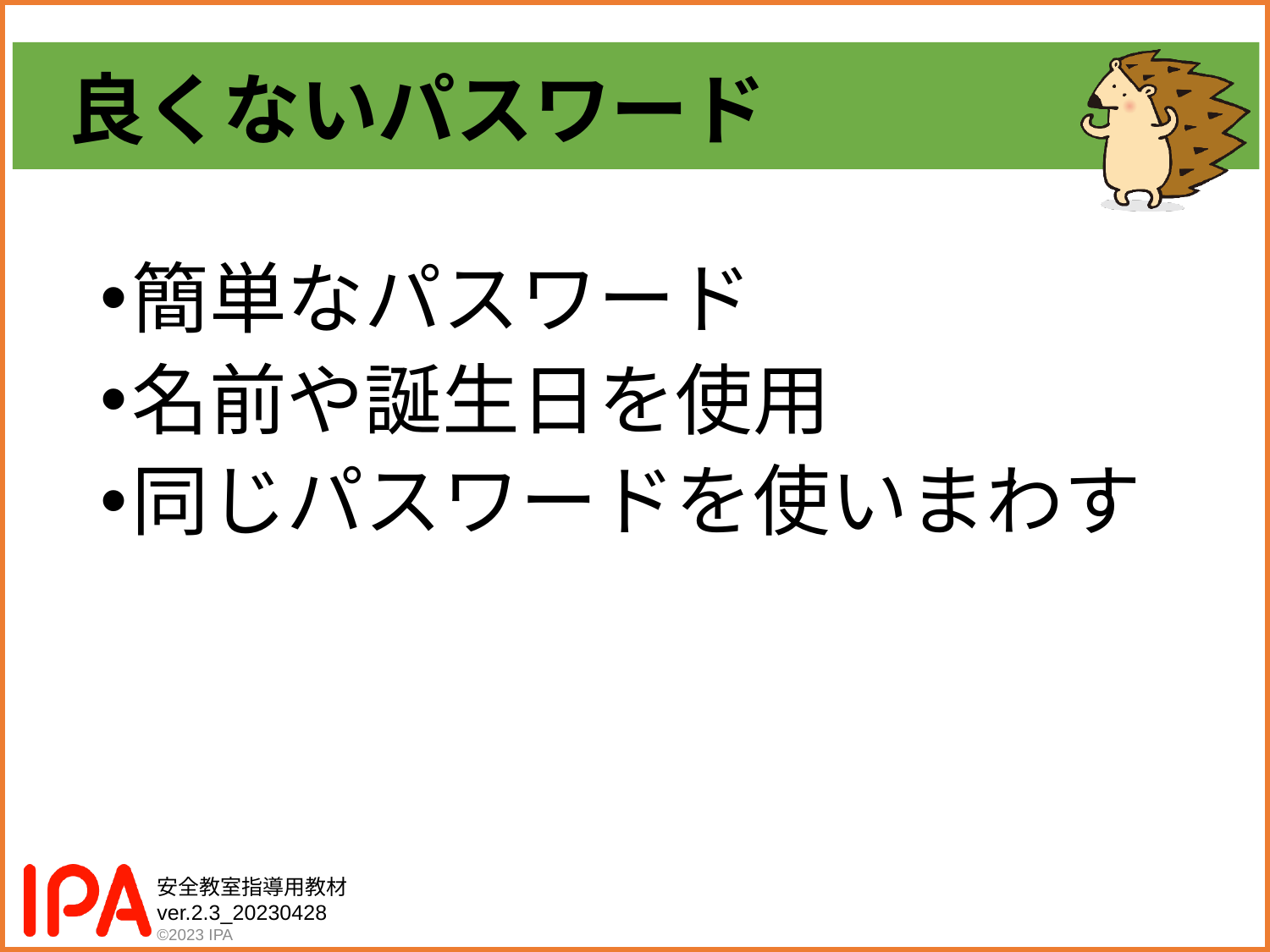

# 良くないパスワード
簡単なパスワード
名前や誕生日を使用
同じパスワードを使いまわす